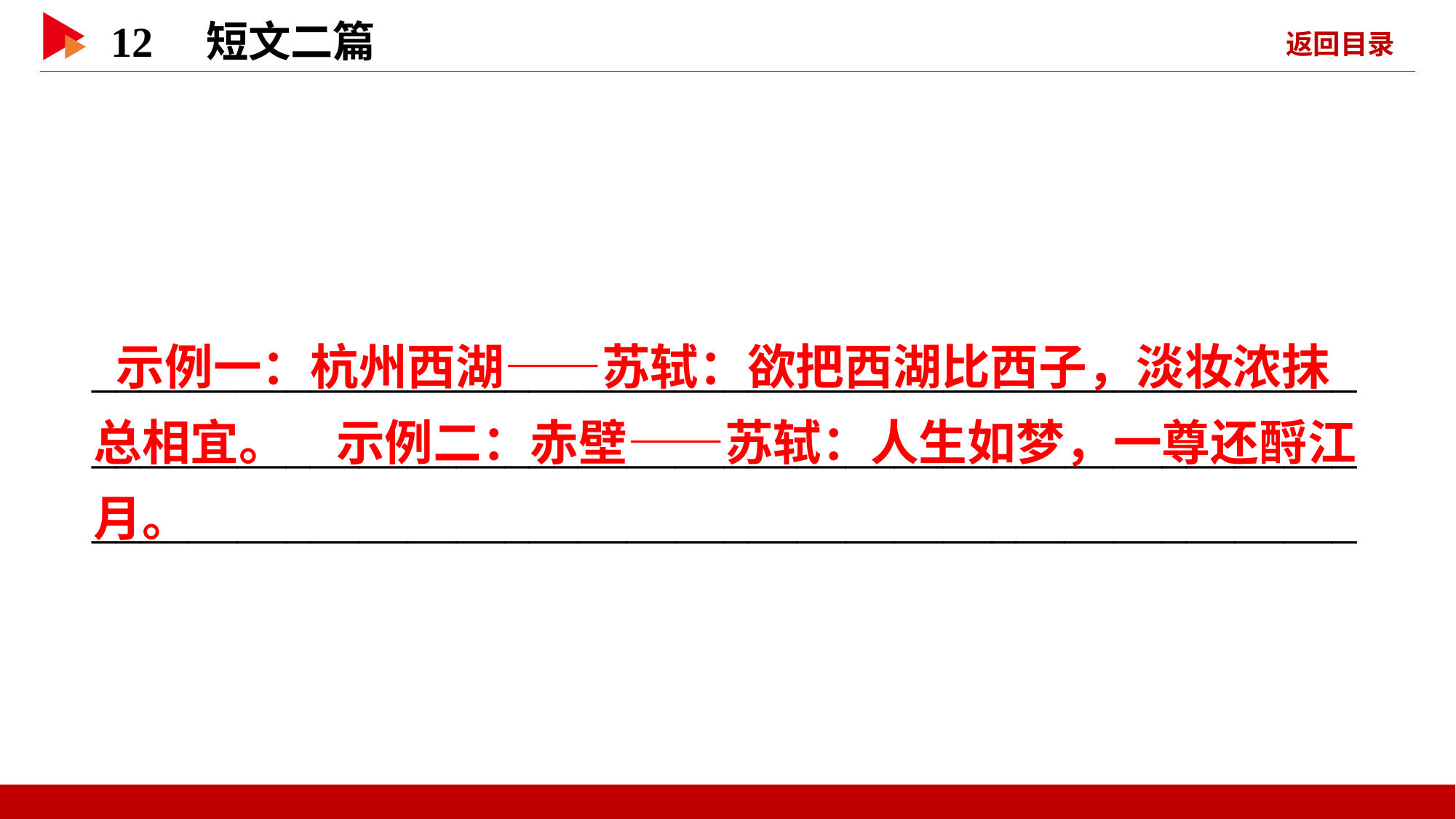

示例一：杭州西湖——苏轼：欲把西湖比西子，淡妆浓抹总相宜。　示例二：赤壁——苏轼：人生如梦，一尊还酹江月。
____________________________________________________________________________________________________________________________________________________________